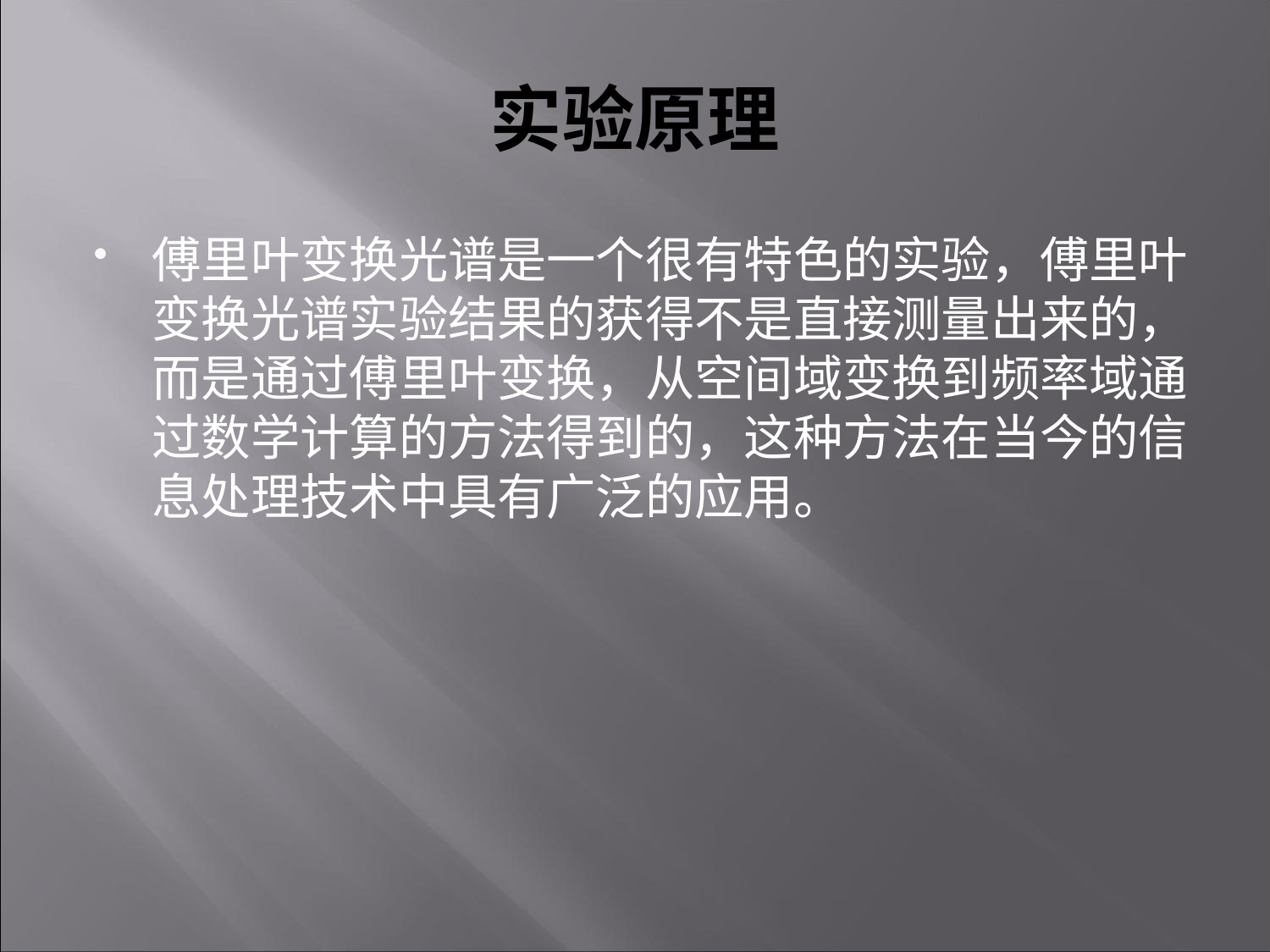

# 实验原理
傅里叶变换光谱是一个很有特色的实验，傅里叶变换光谱实验结果的获得不是直接测量出来的，而是通过傅里叶变换，从空间域变换到频率域通过数学计算的方法得到的，这种方法在当今的信息处理技术中具有广泛的应用。